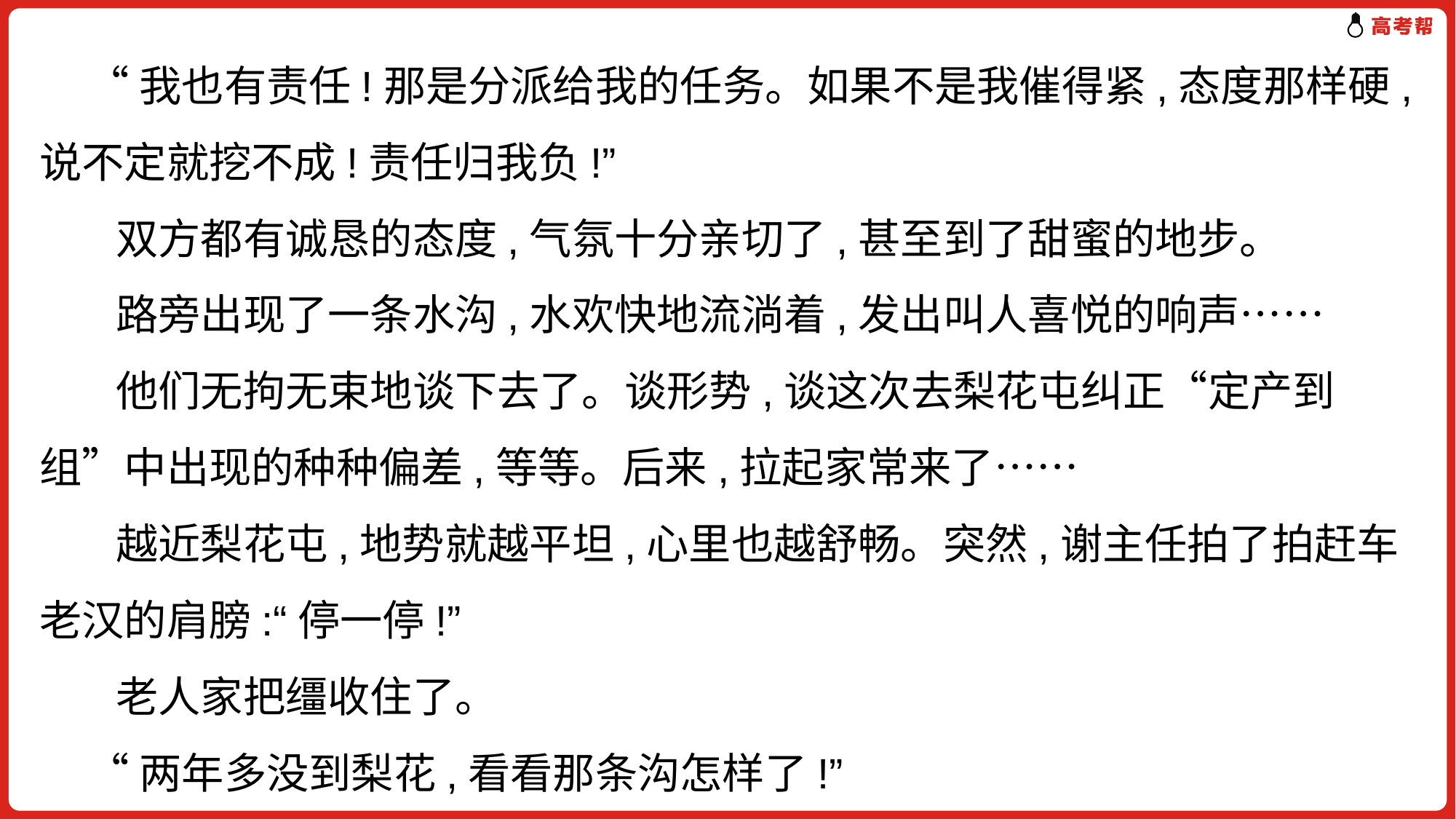

“我也有责任!那是分派给我的任务。如果不是我催得紧,态度那样硬,说不定就挖不成!责任归我负!”
       双方都有诚恳的态度,气氛十分亲切了,甚至到了甜蜜的地步。
       路旁出现了一条水沟,水欢快地流淌着,发出叫人喜悦的响声……
       他们无拘无束地谈下去了。谈形势,谈这次去梨花屯纠正“定产到组”中出现的种种偏差,等等。后来,拉起家常来了……
       越近梨花屯,地势就越平坦,心里也越舒畅。突然,谢主任拍了拍赶车老汉的肩膀:“停一停!”
       老人家把缰收住了。
     “两年多没到梨花,看看那条沟怎样了!”